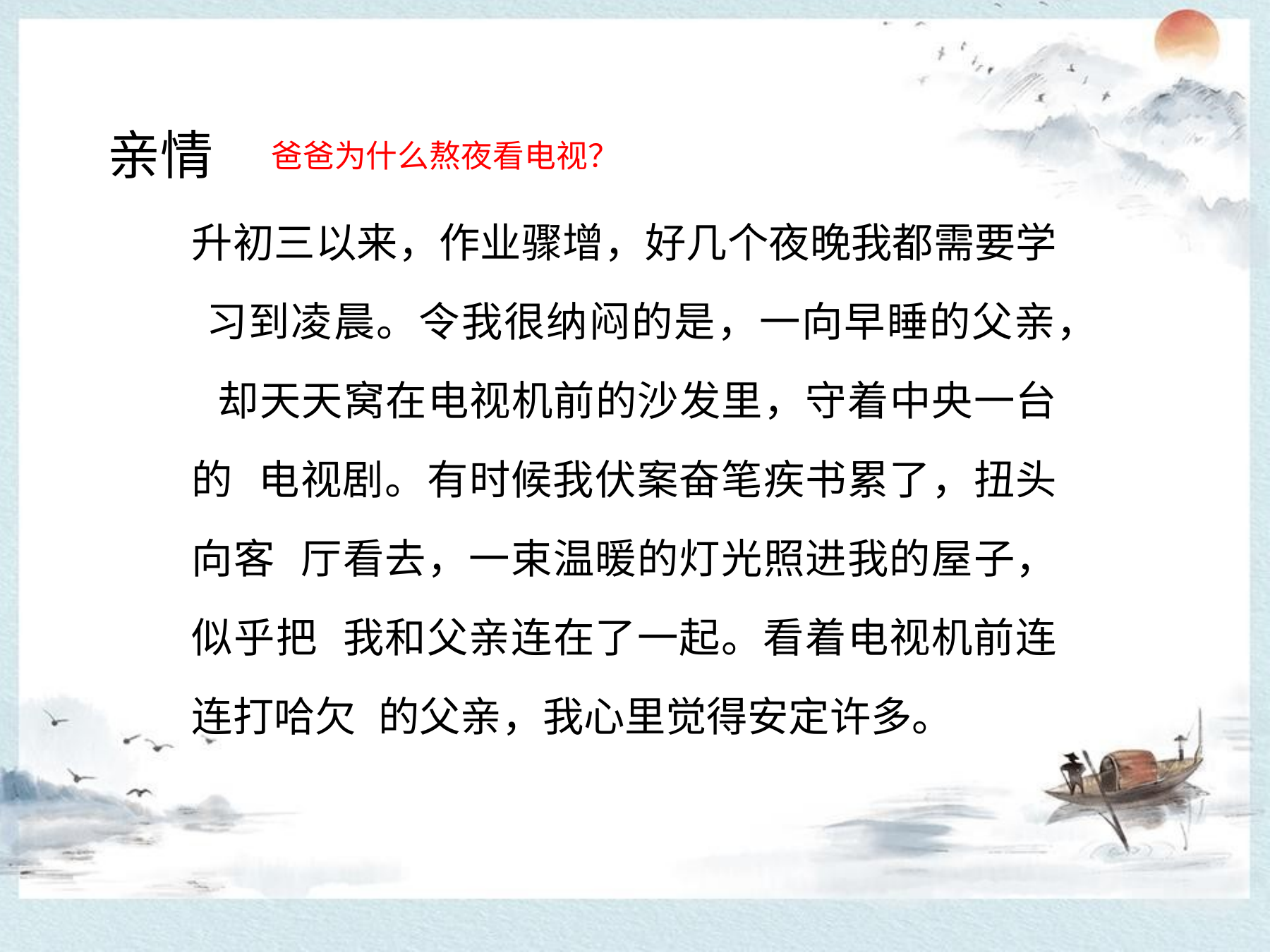

亲情
爸爸为什么熬夜看电视？
升初三以来，作业骤增，好几个夜晚我都需要学  习到凌晨。令我很纳闷的是，一向早睡的父亲，  却天天窝在电视机前的沙发里，守着中央一台的  电视剧。有时候我伏案奋笔疾书累了，扭头向客  厅看去，一束温暖的灯光照进我的屋子，似乎把  我和父亲连在了一起。看着电视机前连连打哈欠  的父亲，我心里觉得安定许多。